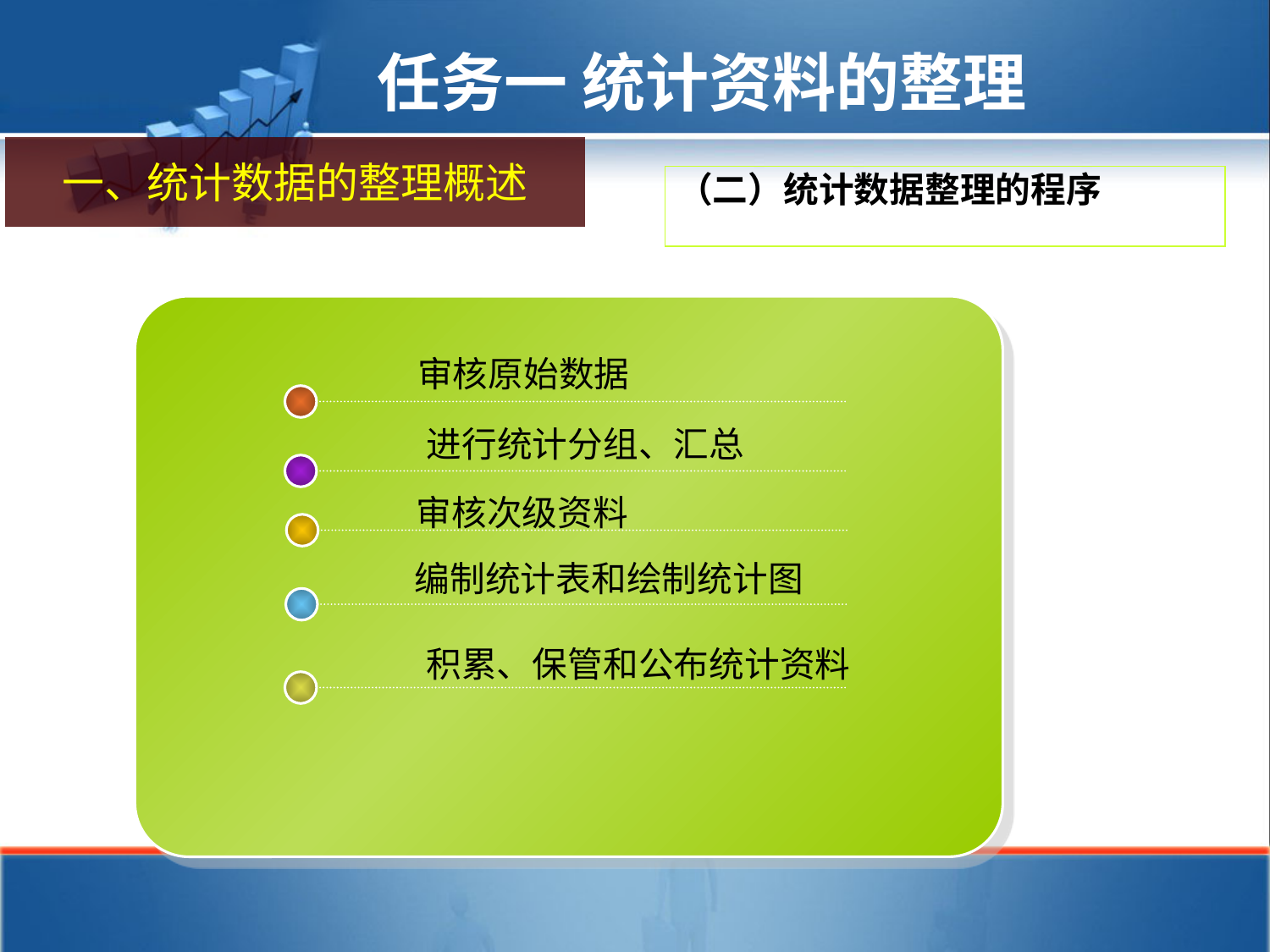

任务一 统计资料的整理
一、统计数据的整理概述
（二）统计数据整理的程序

审核原始数据
 进行统计分组、汇总

审核次级资料

编制统计表和绘制统计图

 积累、保管和公布统计资料